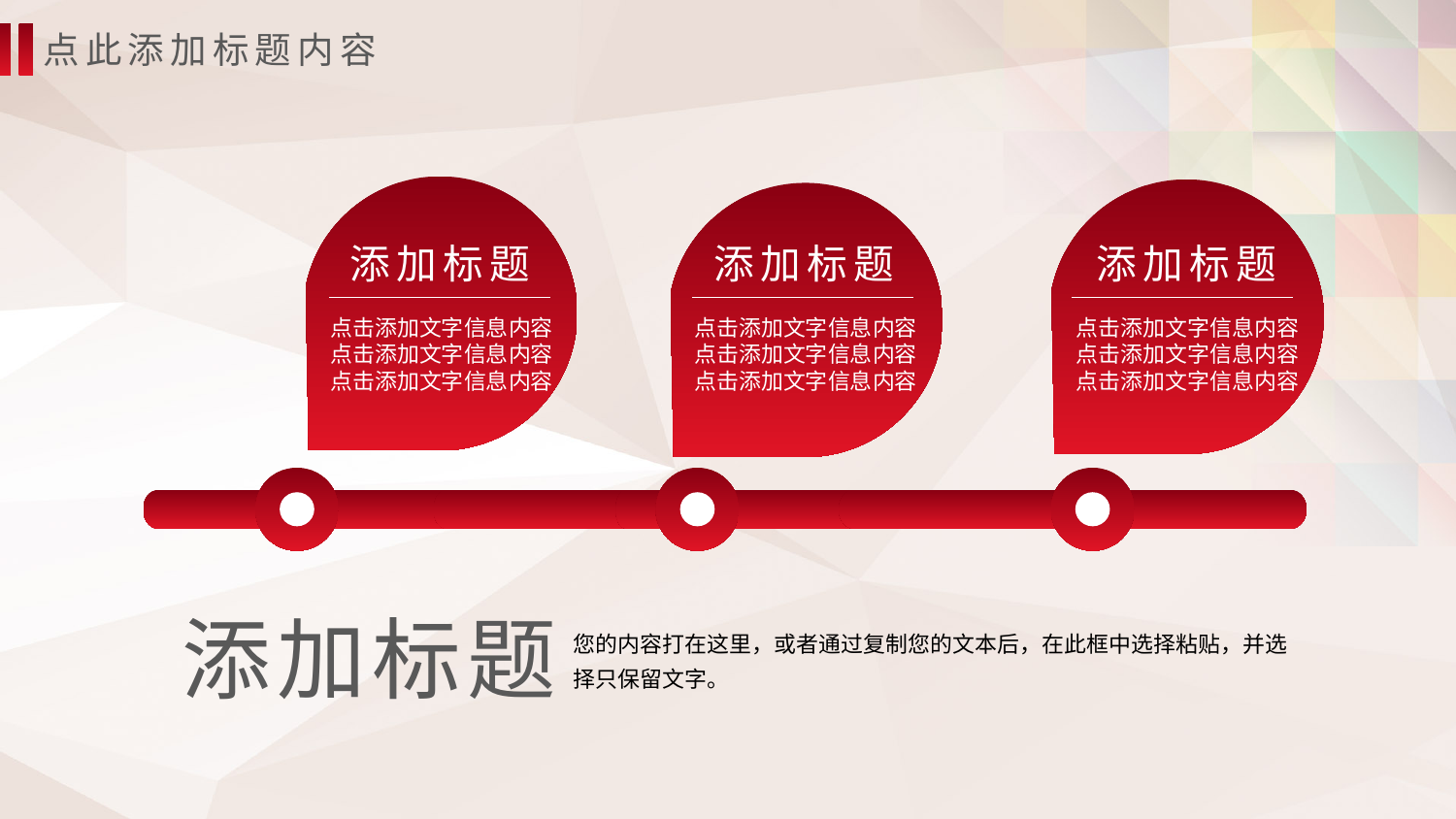

点此添加标题内容

添加标题
点击添加文字信息内容
点击添加文字信息内容
点击添加文字信息内容

添加标题
点击添加文字信息内容
点击添加文字信息内容
点击添加文字信息内容

添加标题
点击添加文字信息内容
点击添加文字信息内容
点击添加文字信息内容

添加标题
您的内容打在这里，或者通过复制您的文本后，在此框中选择粘贴，并选择只保留文字。